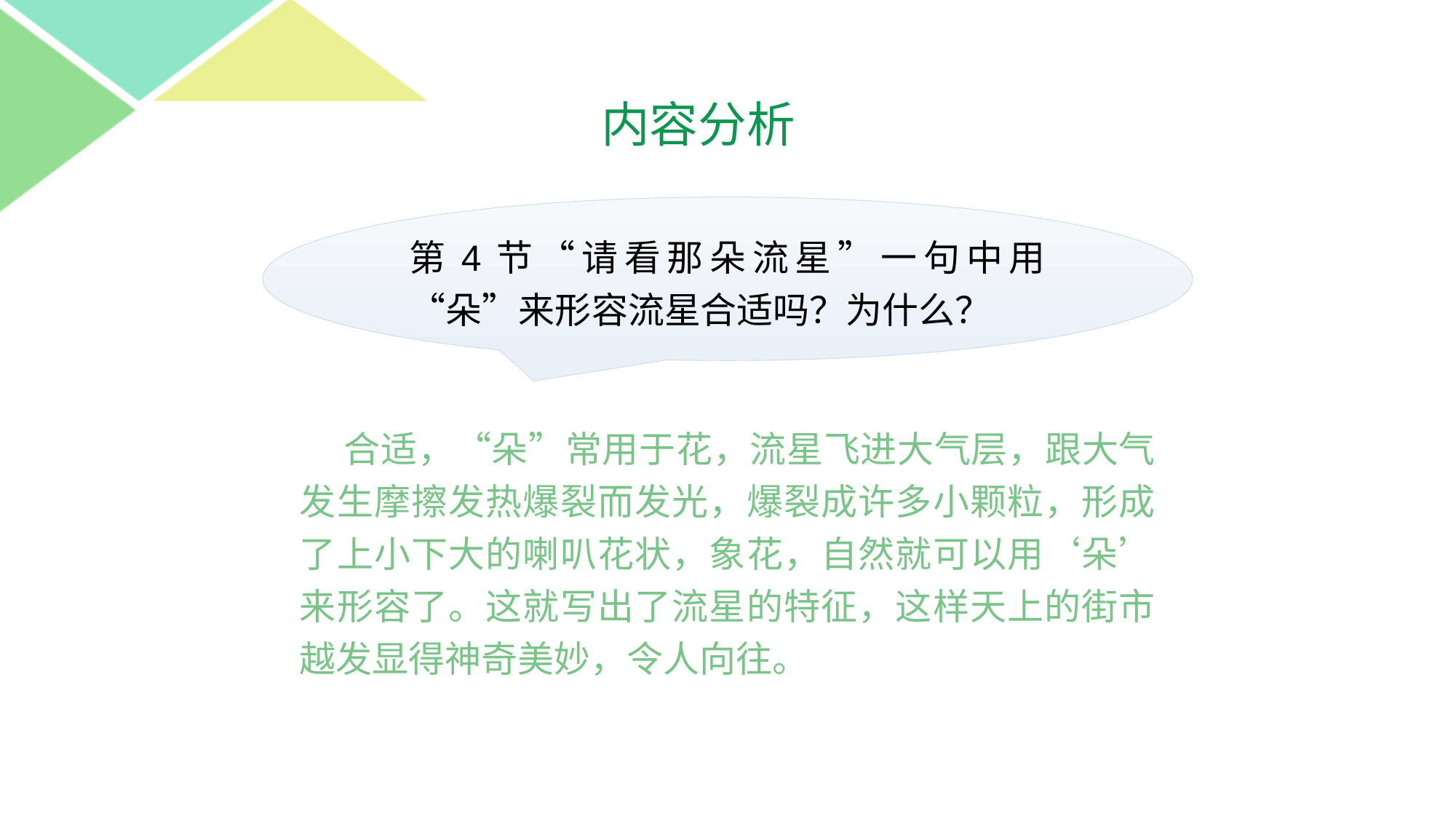

内容分析
第4节“请看那朵流星”一句中用“朵”来形容流星合适吗？为什么？
    合适，“朵”常用于花，流星飞进大气层，跟大气发生摩擦发热爆裂而发光，爆裂成许多小颗粒，形成了上小下大的喇叭花状，象花，自然就可以用‘朵’来形容了。这就写出了流星的特征，这样天上的街市越发显得神奇美妙，令人向往。